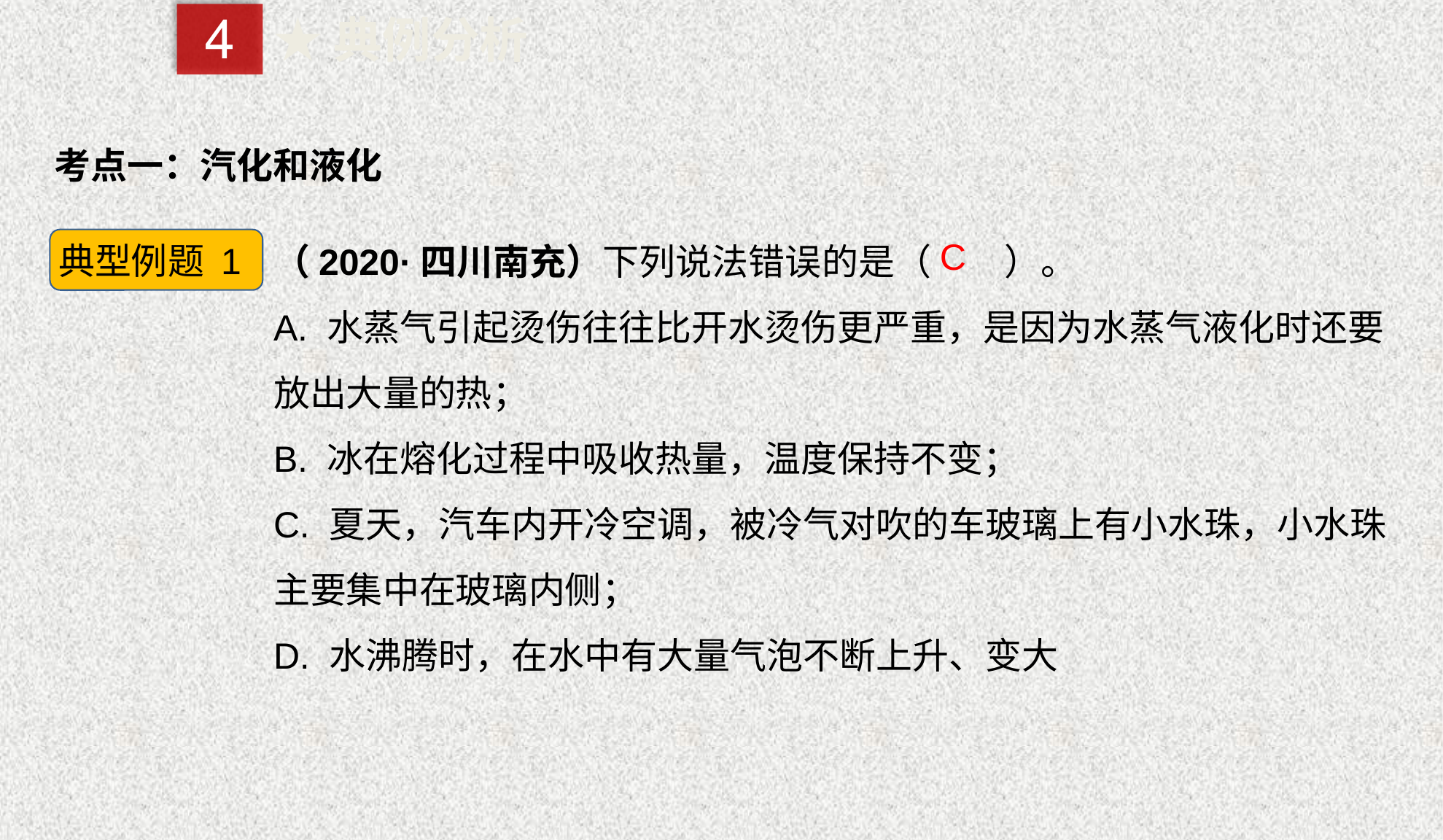

4
★典例分析
考点一：汽化和液化
（2020·四川南充）下列说法错误的是（　　）。
A. 水蒸气引起烫伤往往比开水烫伤更严重，是因为水蒸气液化时还要放出大量的热；
B. 冰在熔化过程中吸收热量，温度保持不变；
C. 夏天，汽车内开冷空调，被冷气对吹的车玻璃上有小水珠，小水珠主要集中在玻璃内侧；
D. 水沸腾时，在水中有大量气泡不断上升、变大
典型例题 1
C